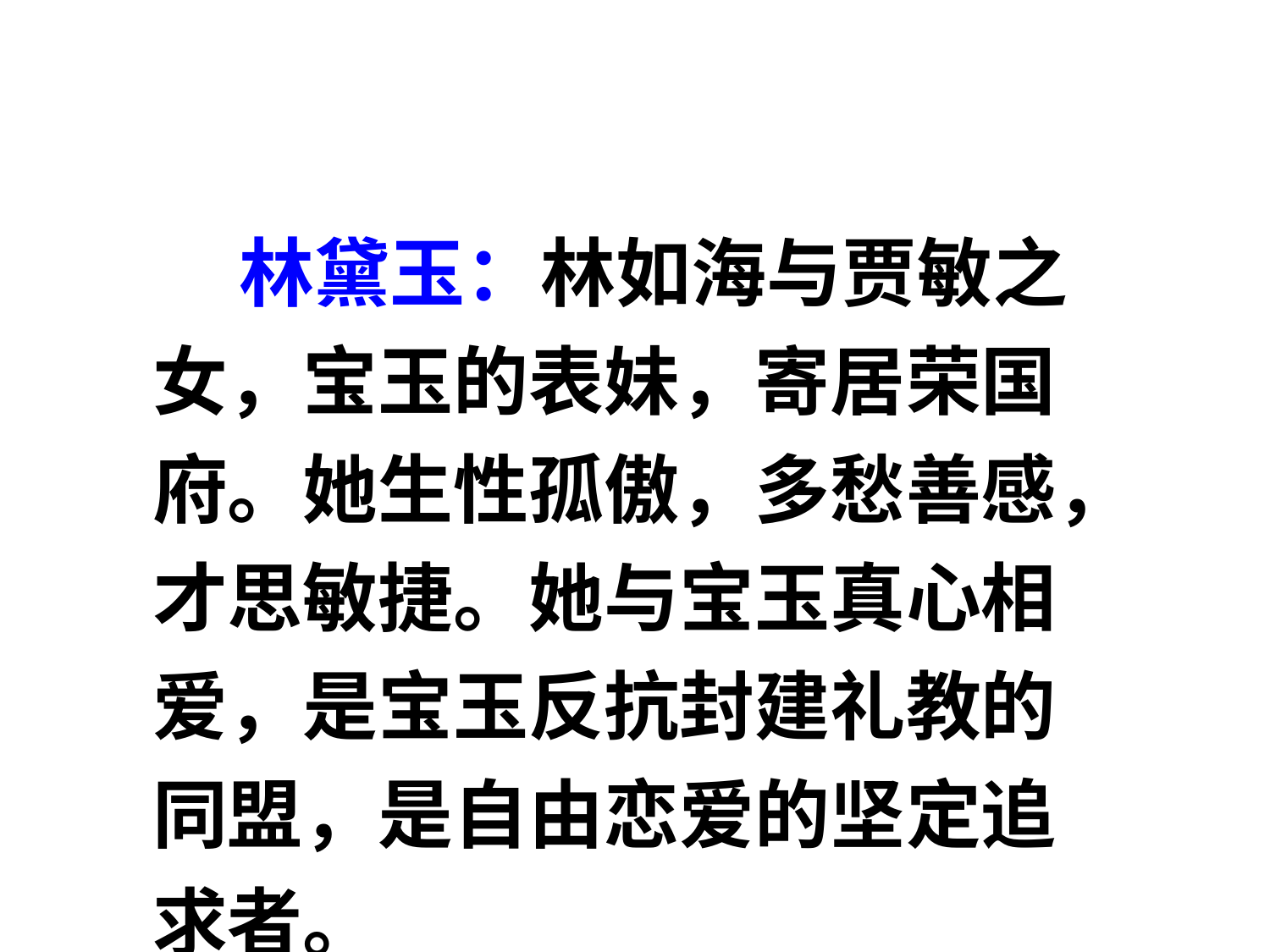

林黛玉：林如海与贾敏之女，宝玉的表妹，寄居荣国府。她生性孤傲，多愁善感，才思敏捷。她与宝玉真心相爱，是宝玉反抗封建礼教的同盟，是自由恋爱的坚定追求者。